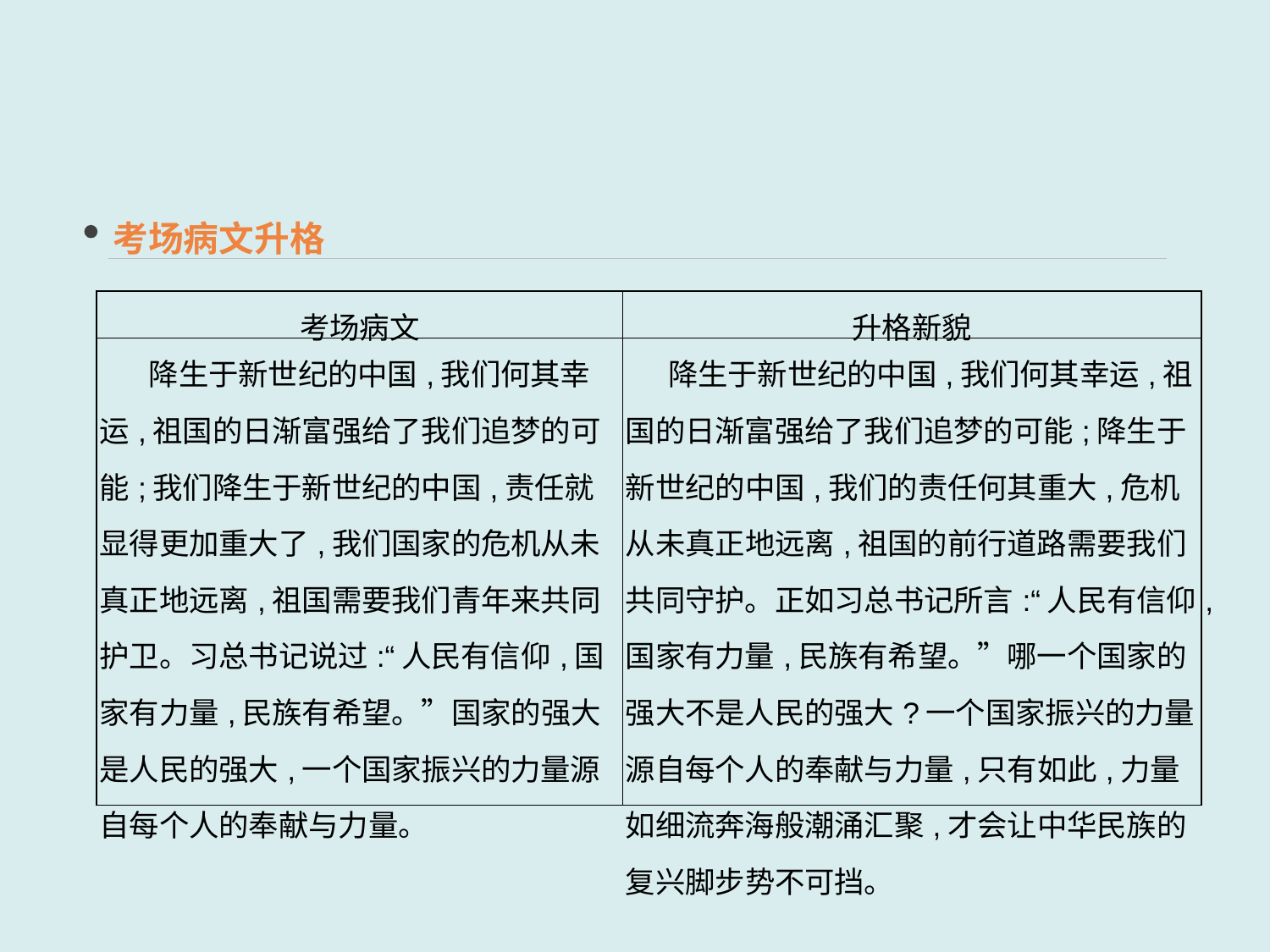

考场病文升格

| 考场病文 | 升格新貌 |
| --- | --- |
| 降生于新世纪的中国,我们何其幸运,祖国的日渐富强给了我们追梦的可能;我们降生于新世纪的中国,责任就显得更加重大了,我们国家的危机从未真正地远离,祖国需要我们青年来共同护卫。习总书记说过:“人民有信仰,国家有力量,民族有希望。”国家的强大是人民的强大,一个国家振兴的力量源自每个人的奉献与力量。 | 降生于新世纪的中国,我们何其幸运,祖国的日渐富强给了我们追梦的可能;降生于新世纪的中国,我们的责任何其重大,危机从未真正地远离,祖国的前行道路需要我们共同守护。正如习总书记所言:“人民有信仰,国家有力量,民族有希望。”哪一个国家的强大不是人民的强大?一个国家振兴的力量源自每个人的奉献与力量,只有如此,力量如细流奔海般潮涌汇聚,才会让中华民族的复兴脚步势不可挡。 |